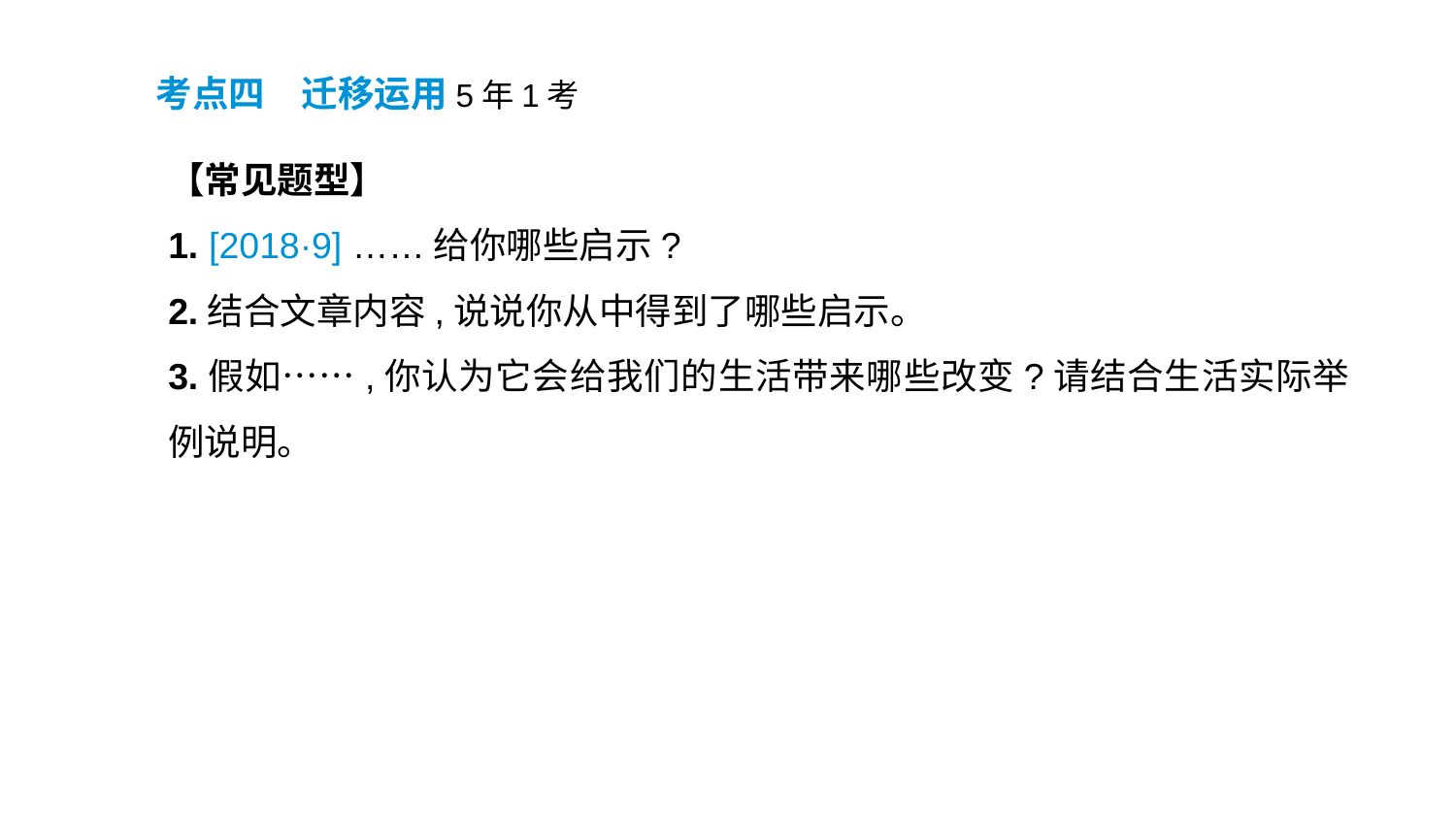

考点四　迁移运用5年1考
【常见题型】
1. [2018·9] ……给你哪些启示?
2.结合文章内容,说说你从中得到了哪些启示。
3.假如……,你认为它会给我们的生活带来哪些改变?请结合生活实际举例说明。